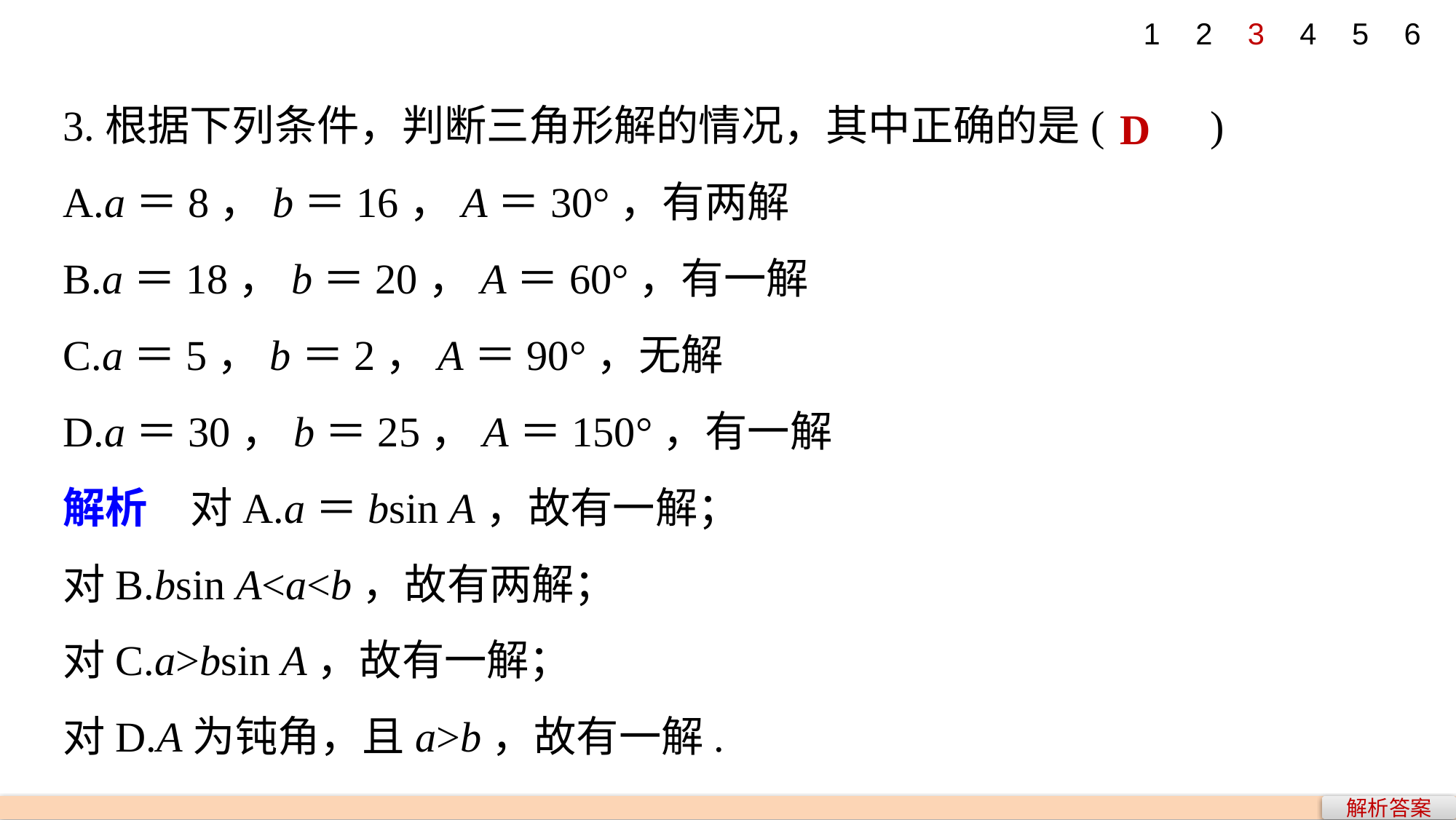

1
2
3
4
5
6
3.根据下列条件，判断三角形解的情况，其中正确的是(　　)
A.a＝8，b＝16，A＝30°，有两解
B.a＝18，b＝20，A＝60°，有一解
C.a＝5，b＝2，A＝90°，无解
D.a＝30，b＝25，A＝150°，有一解
解析　对A.a＝bsin A，故有一解；
对B.bsin A<a<b，故有两解；
对C.a>bsin A，故有一解；
对D.A为钝角，且a>b，故有一解.
D
解析答案